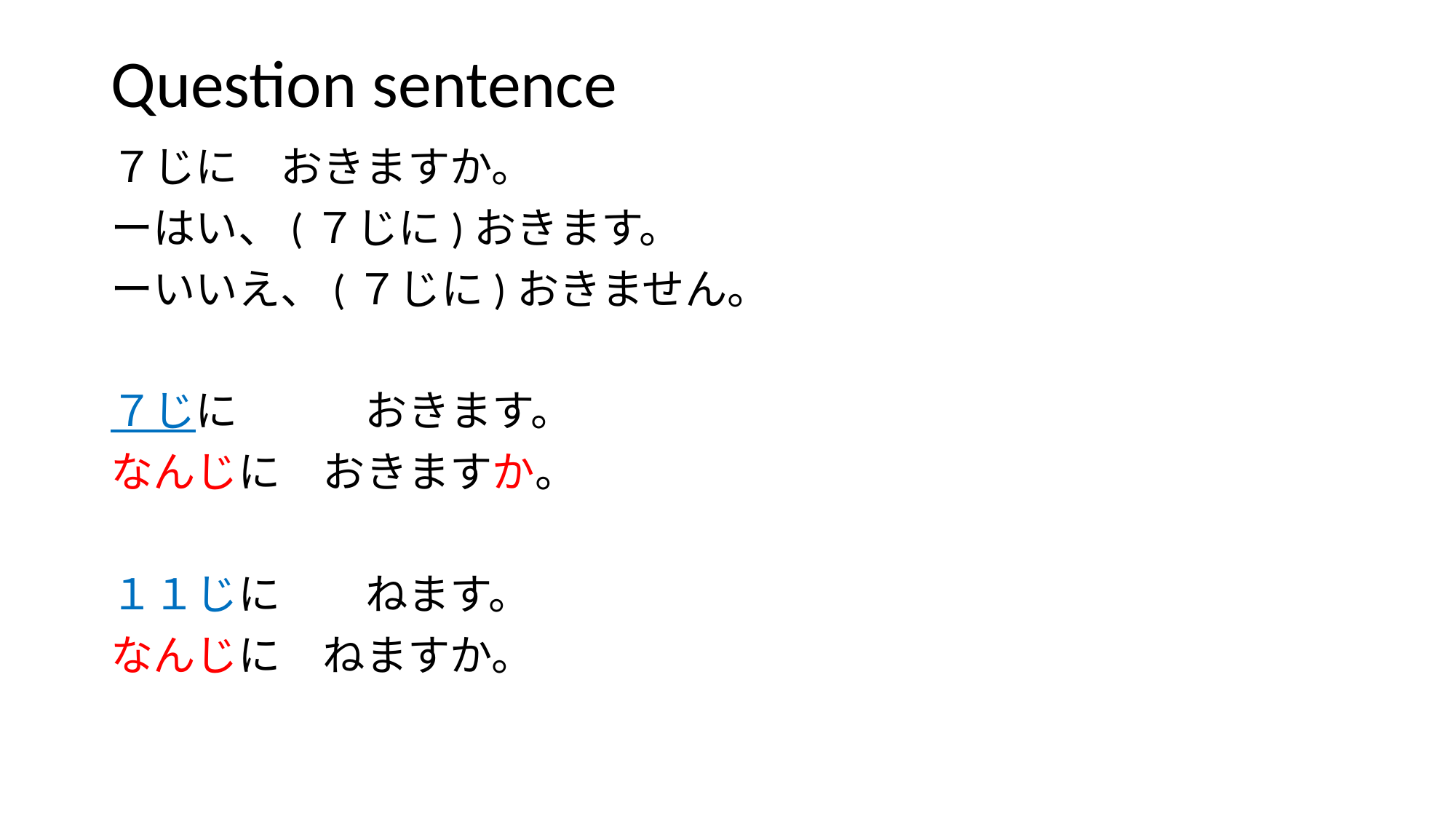

# Question sentence
７じに　おきますか。
ーはい、(７じに)おきます。
ーいいえ、(７じに)おきません。

７じに　　　おきます。
なんじに　おきますか。

１１じに　　ねます。
なんじに　ねますか。